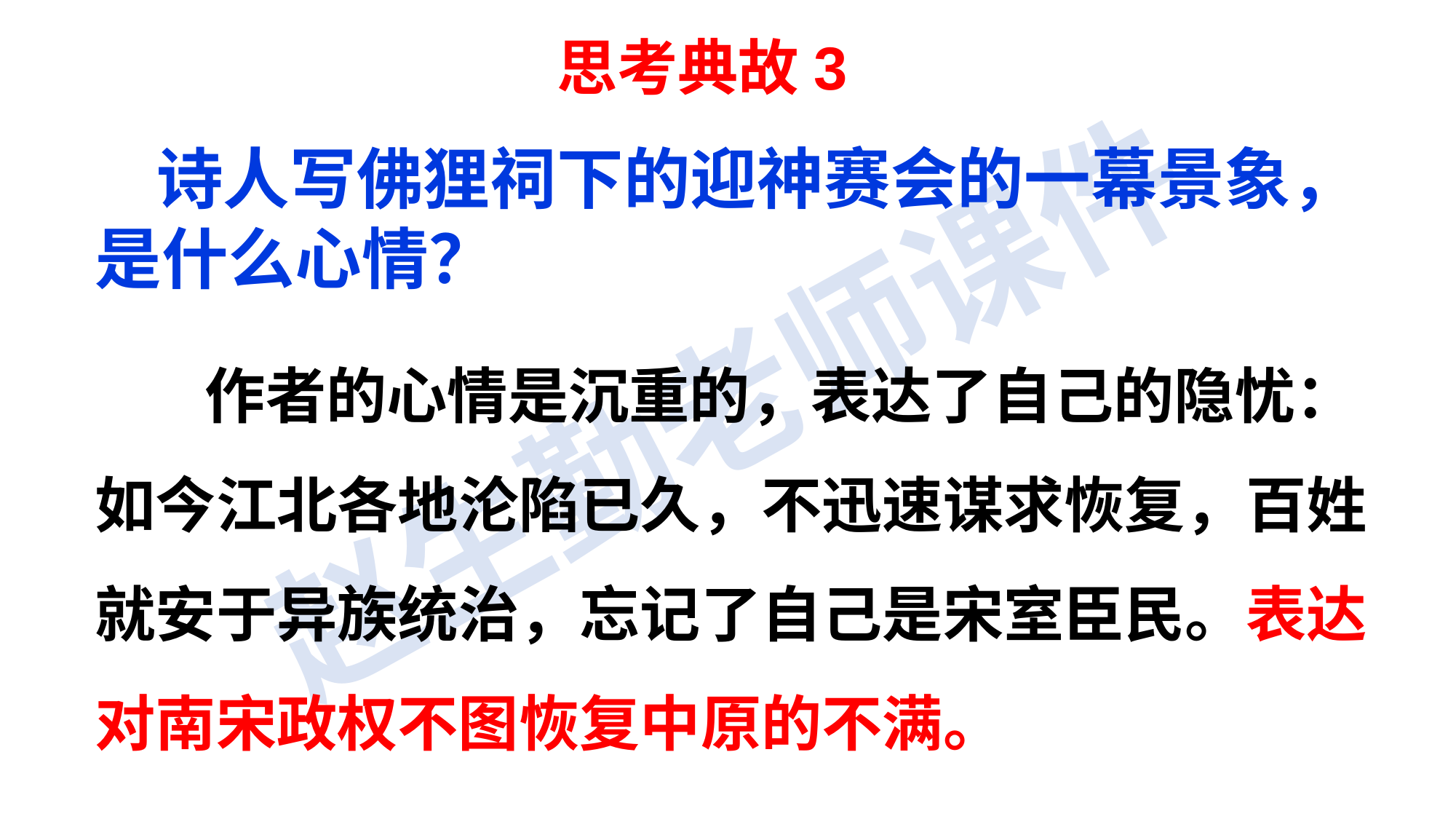

思考典故3
   诗人写佛狸祠下的迎神赛会的一幕景象，是什么心情？
       作者的心情是沉重的，表达了自己的隐忧：如今江北各地沦陷已久，不迅速谋求恢复，百姓就安于异族统治，忘记了自己是宋室臣民。表达对南宋政权不图恢复中原的不满。